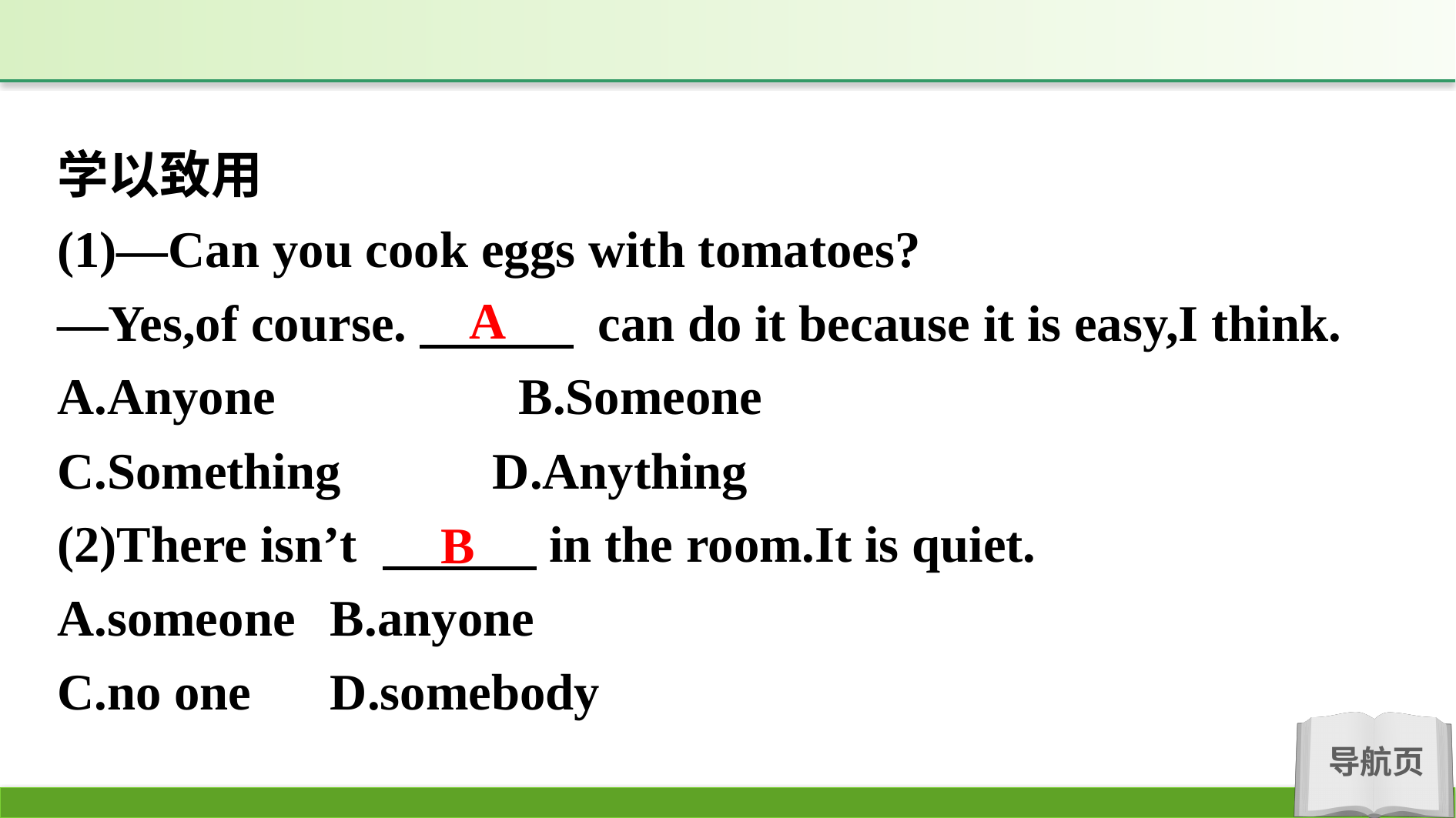

学以致用
(1)—Can you cook eggs with tomatoes?
—Yes,of course.　　　 can do it because it is easy,I think.
A.Anyone 　　　　B.Someone
C.Something	   D.Anything
(2)There isn’t 　　　in the room.It is quiet.
A.someone	B.anyone
C.no one	D.somebody
A
B